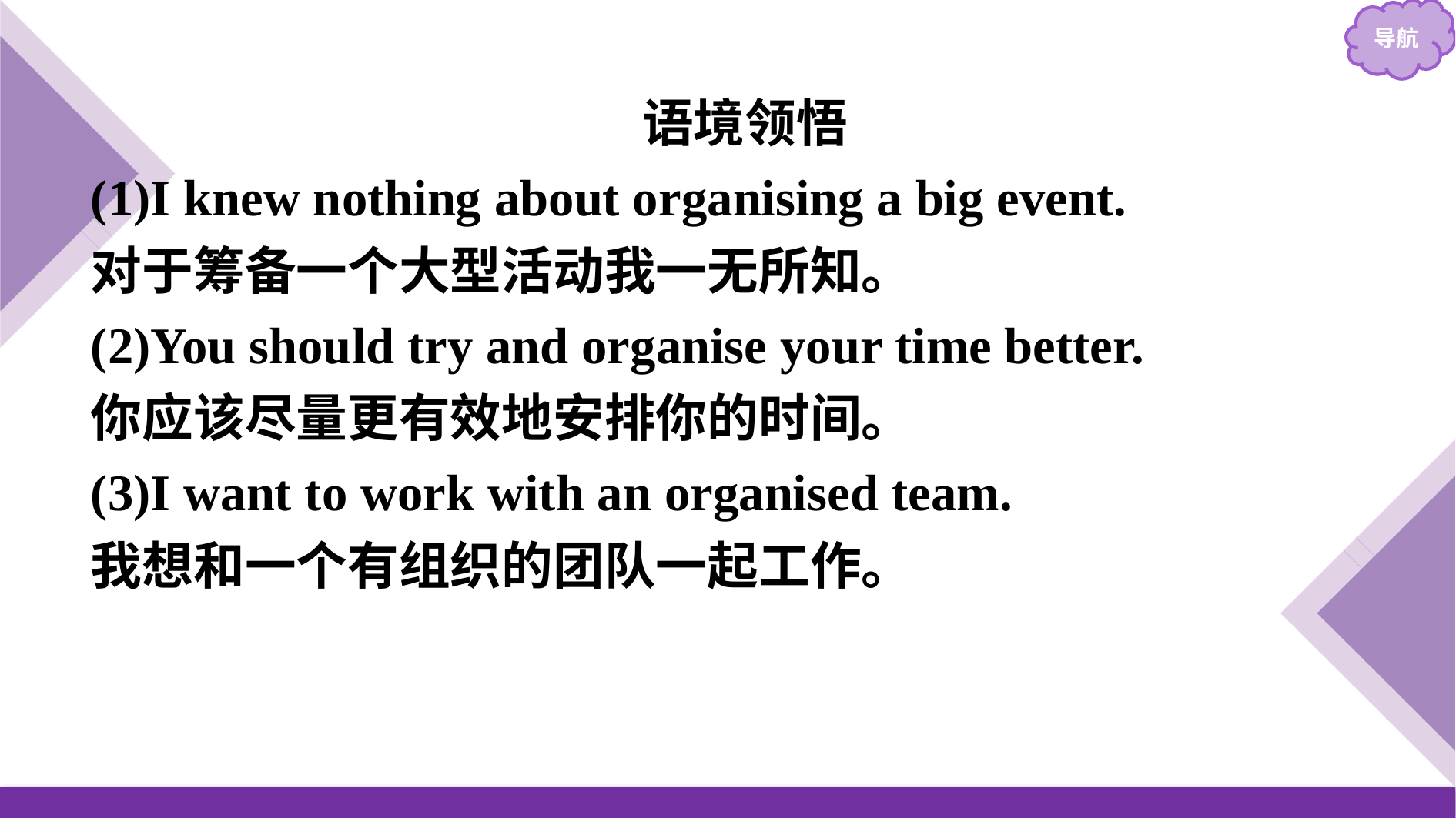

语境领悟
(1)I knew nothing about organising a big event.
对于筹备一个大型活动我一无所知。
(2)You should try and organise your time better.
你应该尽量更有效地安排你的时间。
(3)I want to work with an organised team.
我想和一个有组织的团队一起工作。